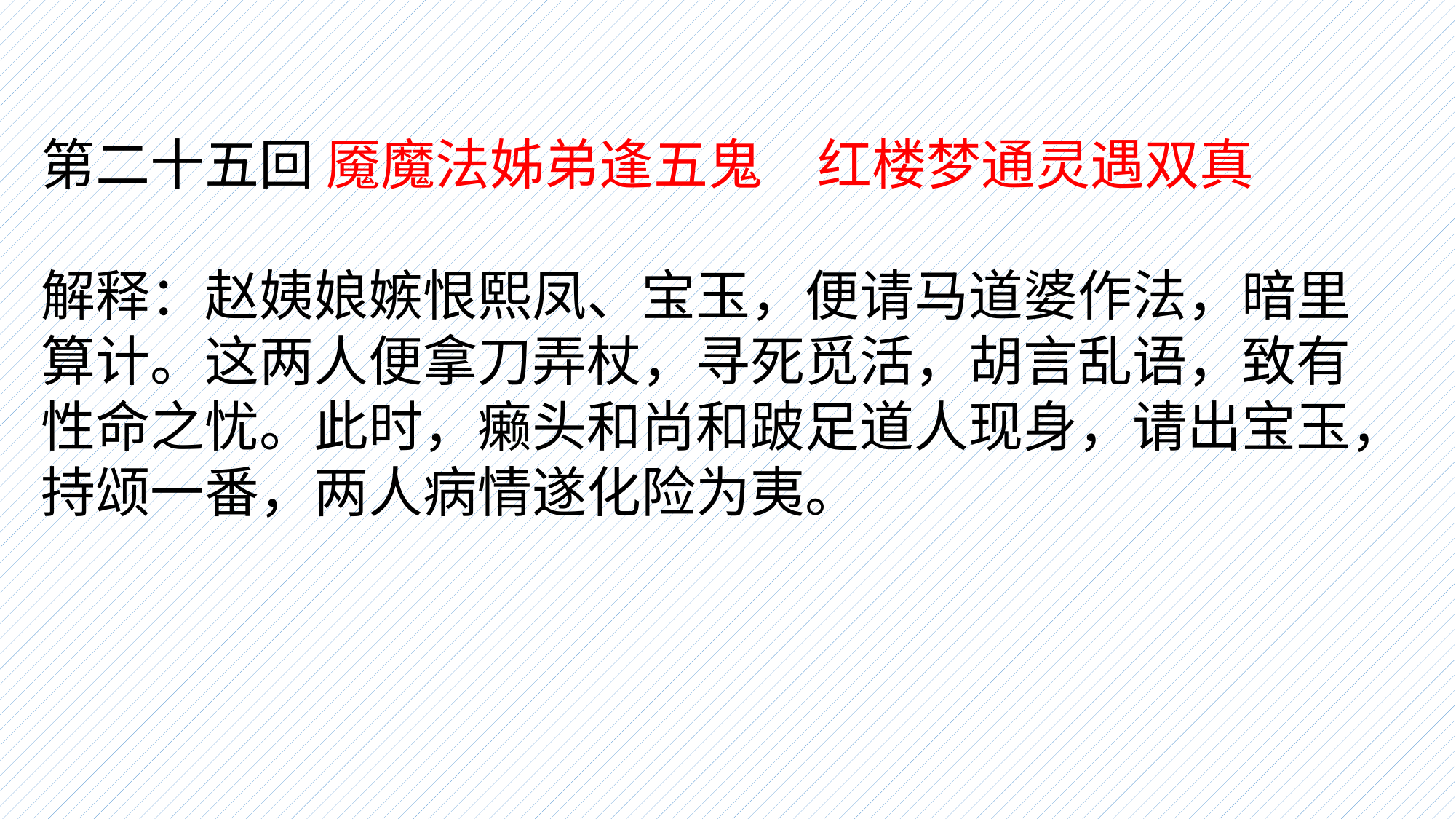

第二十五回 魇魔法姊弟逢五鬼　红楼梦通灵遇双真

解释：赵姨娘嫉恨熙凤、宝玉，便请马道婆作法，暗里算计。这两人便拿刀弄杖，寻死觅活，胡言乱语，致有性命之忧。此时，癞头和尚和跛足道人现身，请出宝玉，持颂一番，两人病情遂化险为夷。